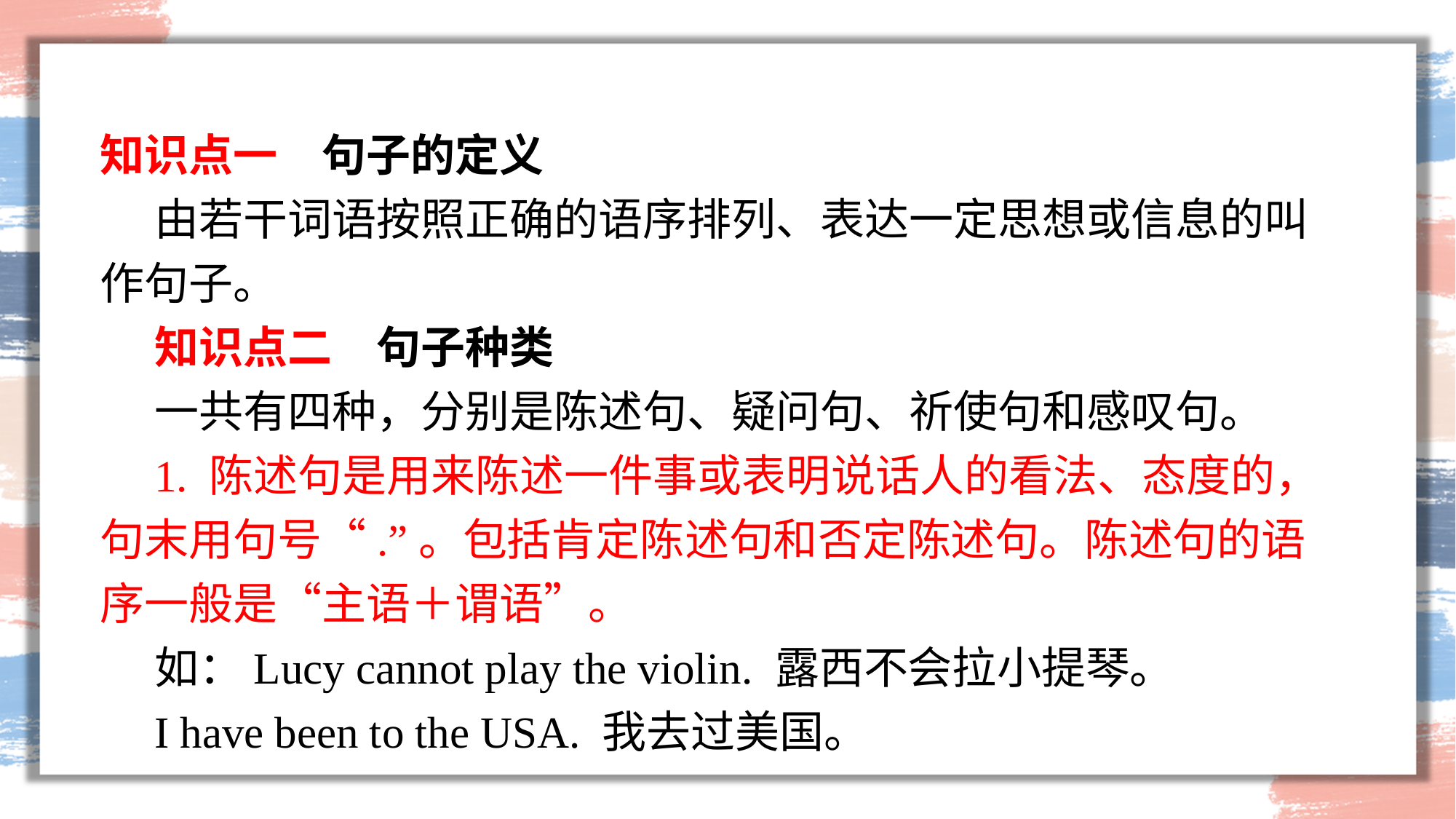

知识点一　句子的定义
由若干词语按照正确的语序排列、表达一定思想或信息的叫作句子。
知识点二　句子种类
一共有四种，分别是陈述句、疑问句、祈使句和感叹句。
1. 陈述句是用来陈述一件事或表明说话人的看法、态度的，句末用句号“.”。包括肯定陈述句和否定陈述句。陈述句的语序一般是“主语＋谓语”。
如：Lucy cannot play the violin. 露西不会拉小提琴。
I have been to the USA. 我去过美国。